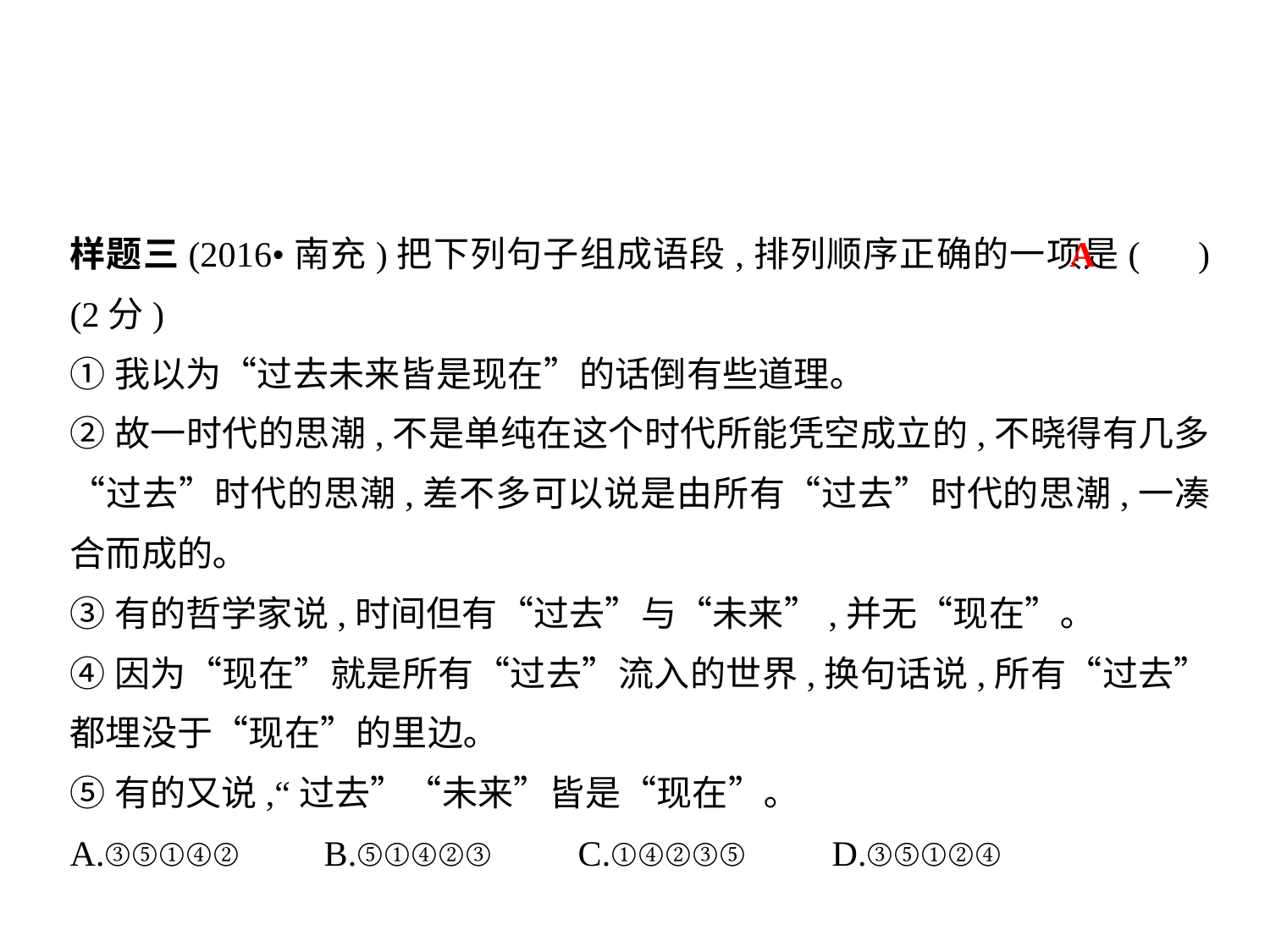

样题三(2016•南充)把下列句子组成语段,排列顺序正确的一项是(      )(2分)
①我以为“过去未来皆是现在”的话倒有些道理｡
②故一时代的思潮,不是单纯在这个时代所能凭空成立的,不晓得有几多“过去”时代的思潮,差不多可以说是由所有“过去”时代的思潮,一凑合而成的｡
③有的哲学家说,时间但有“过去”与“未来”,并无“现在”｡
④因为“现在”就是所有“过去”流入的世界,换句话说,所有“过去”都埋没于“现在”的里边｡
⑤有的又说,“过去”“未来”皆是“现在”｡
A.③⑤①④②	B.⑤①④②③	C.①④②③⑤	D.③⑤①②④
A